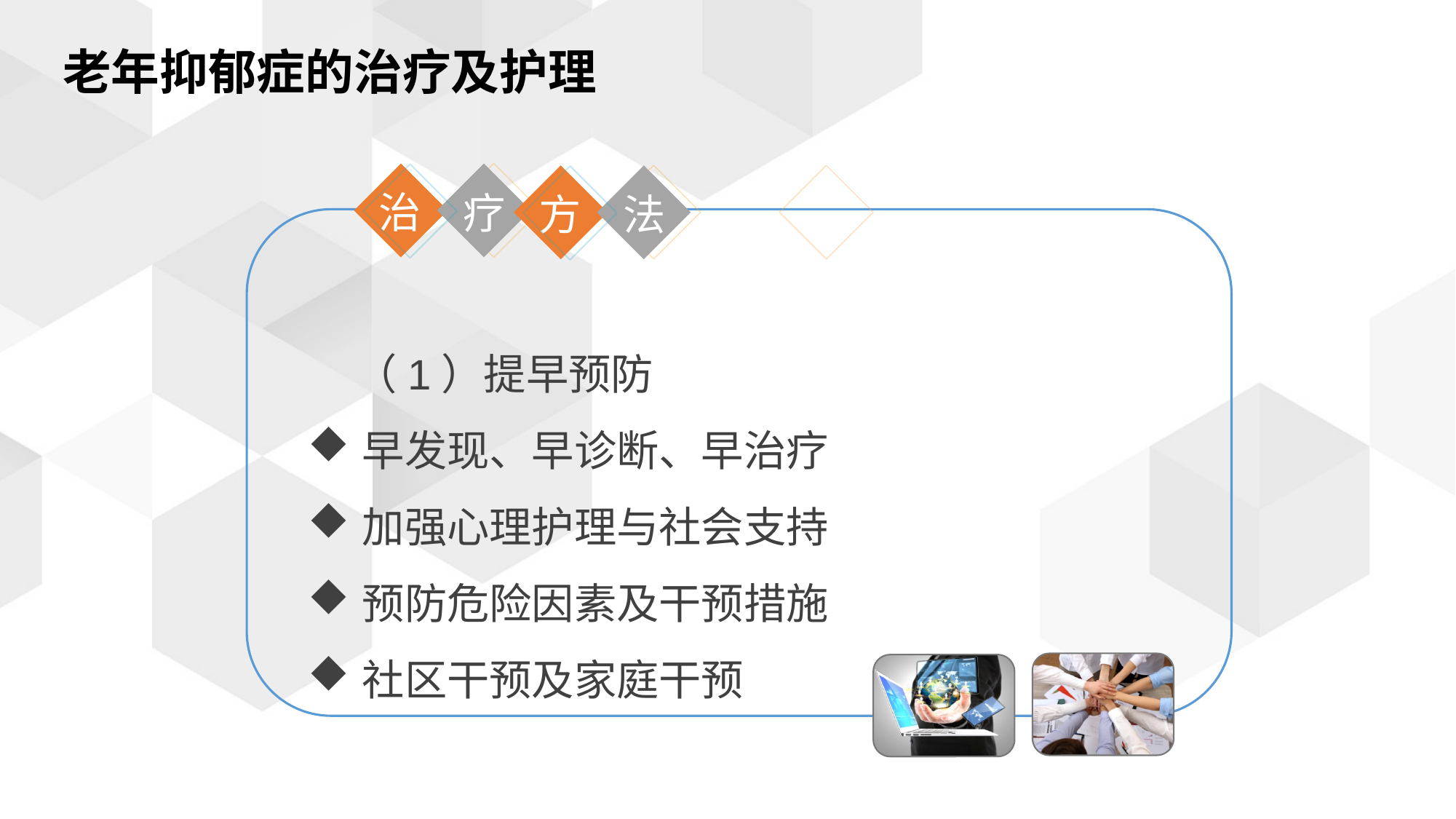

老年抑郁症的治疗及护理

治

疗

方

法

（1）提早预防
早发现、早诊断、早治疗
加强心理护理与社会支持
预防危险因素及干预措施
社区干预及家庭干预